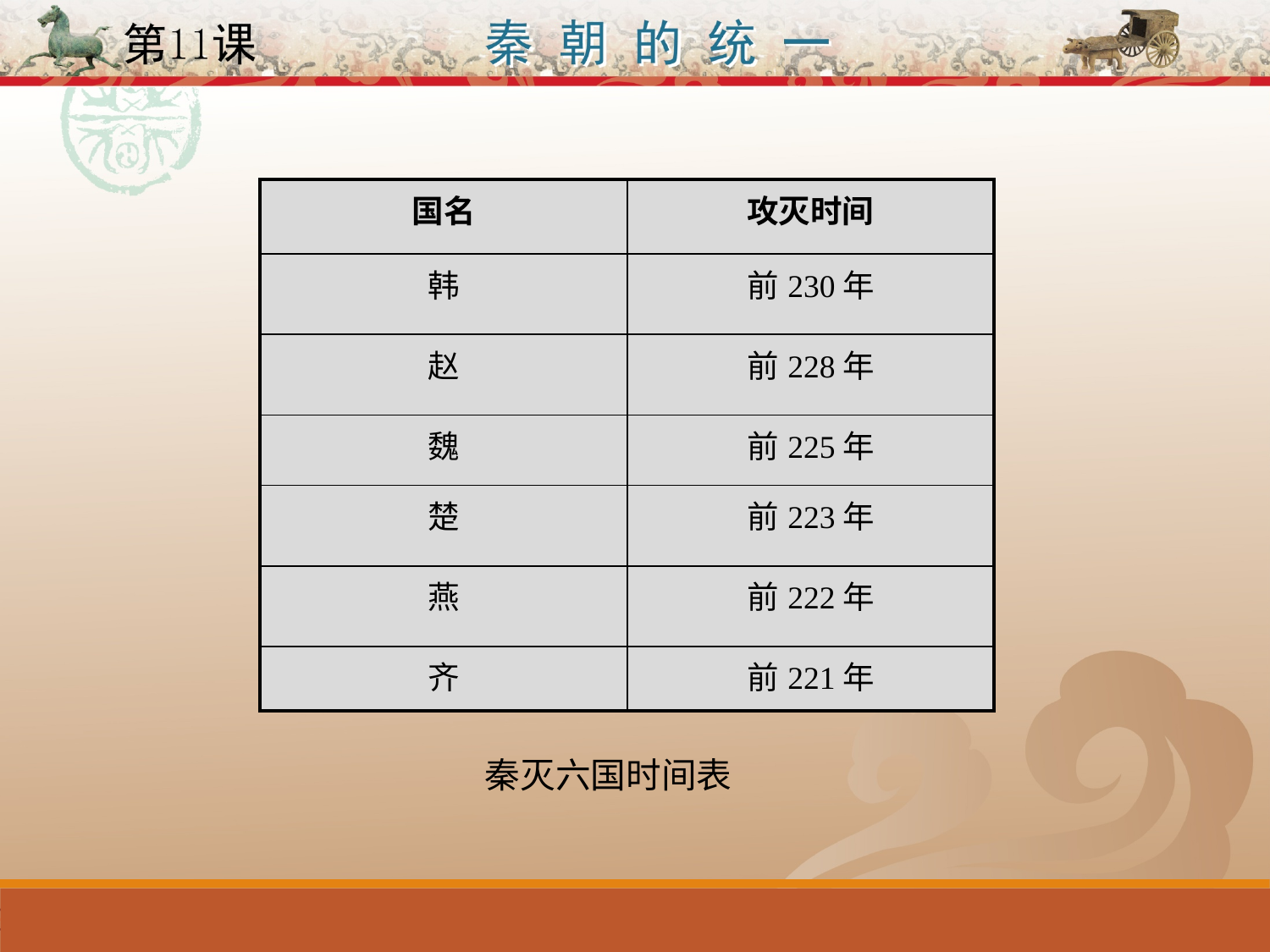

| 国名 | 攻灭时间 |
| --- | --- |
| 韩 | 前230年 |
| 赵 | 前228年 |
| 魏 | 前225年 |
| 楚 | 前223年 |
| 燕 | 前222年 |
| 齐 | 前221年 |
秦灭六国时间表